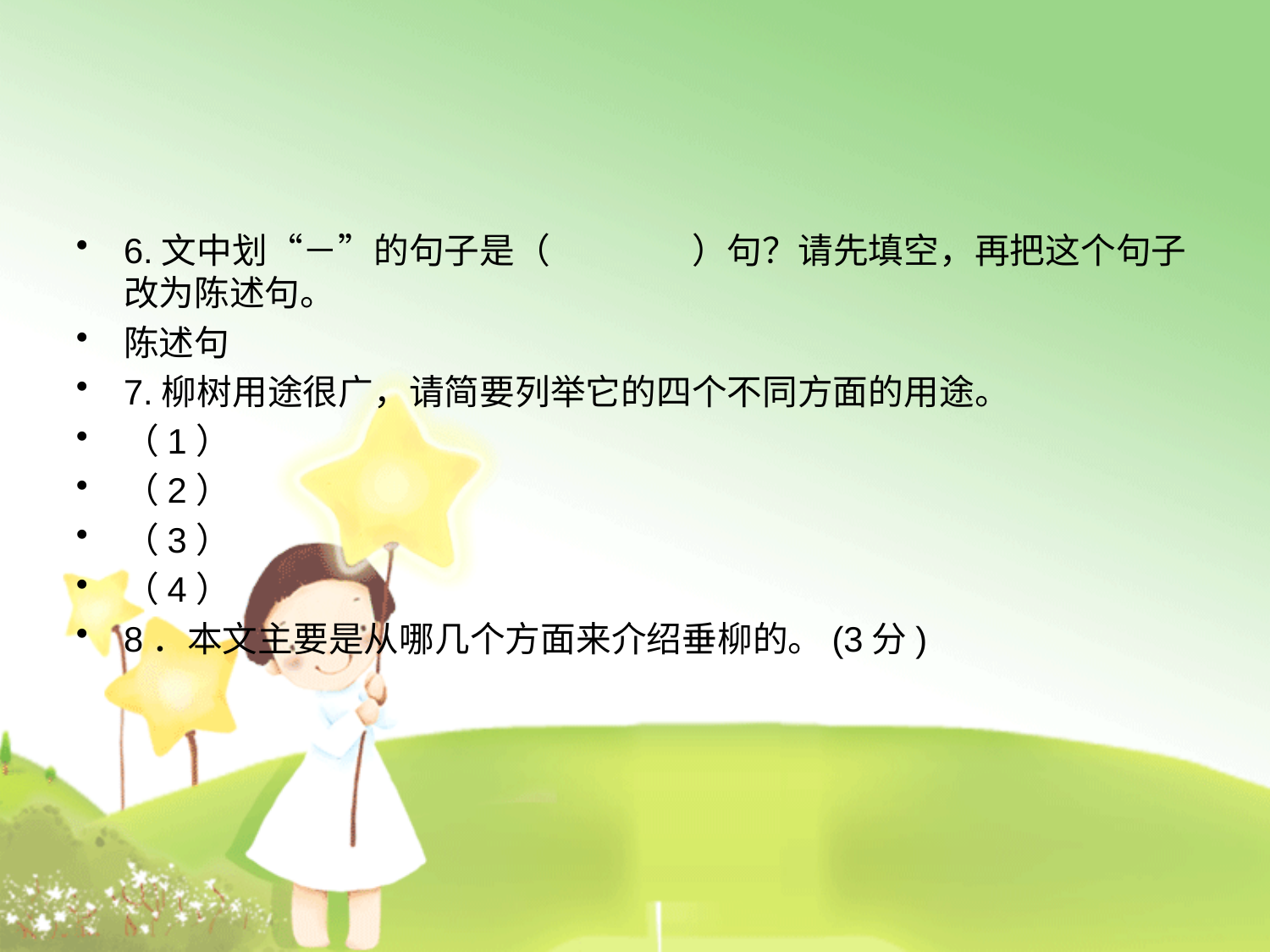

6.文中划“－”的句子是（　　　　）句？请先填空，再把这个句子改为陈述句。
陈述句
7.柳树用途很广，请简要列举它的四个不同方面的用途。
（1）
（2）
（3）
（4）
8．本文主要是从哪几个方面来介绍垂柳的。(3分)